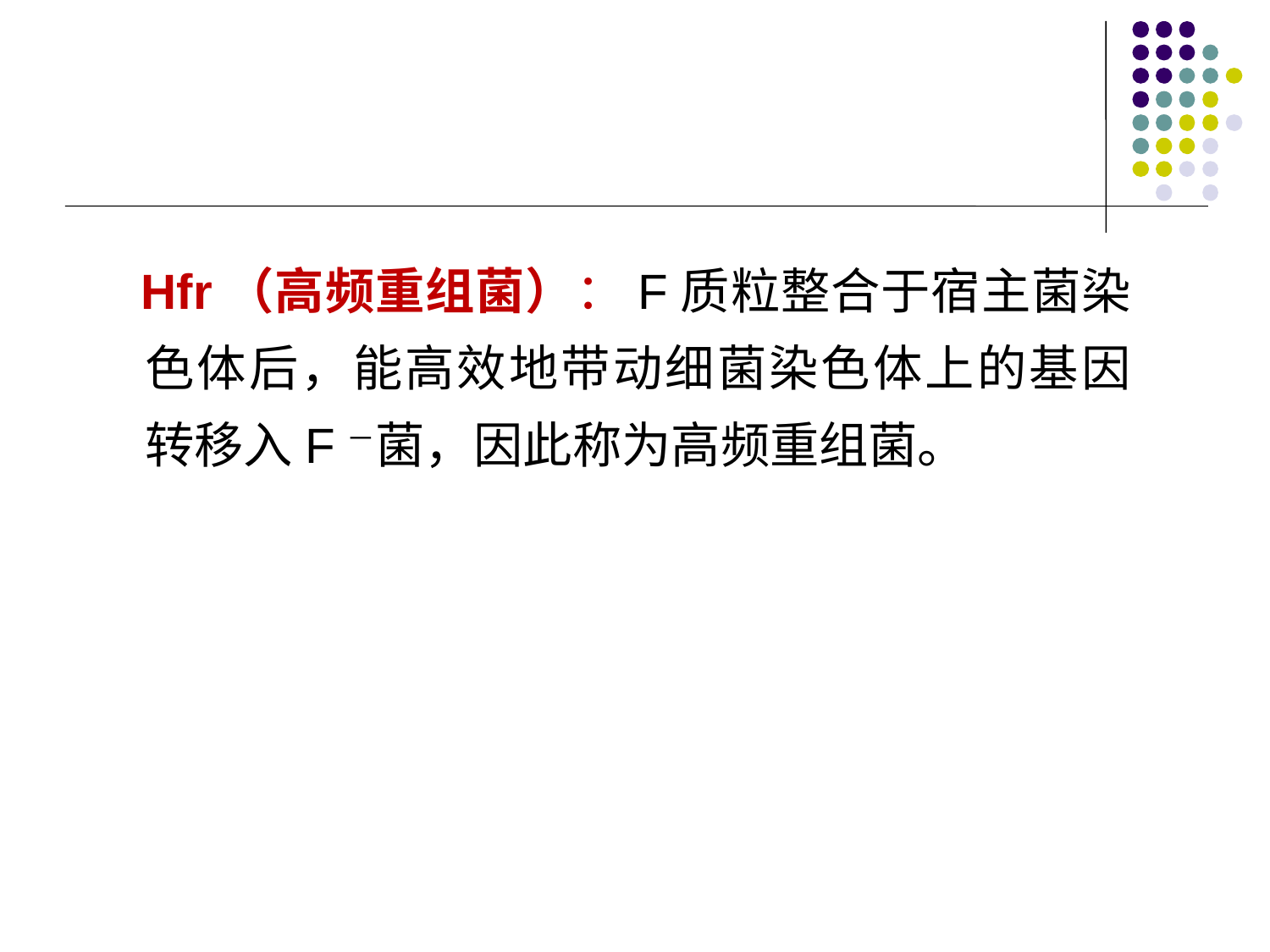

Hfr（高频重组菌）：F质粒整合于宿主菌染色体后，能高效地带动细菌染色体上的基因转移入F－菌，因此称为高频重组菌。